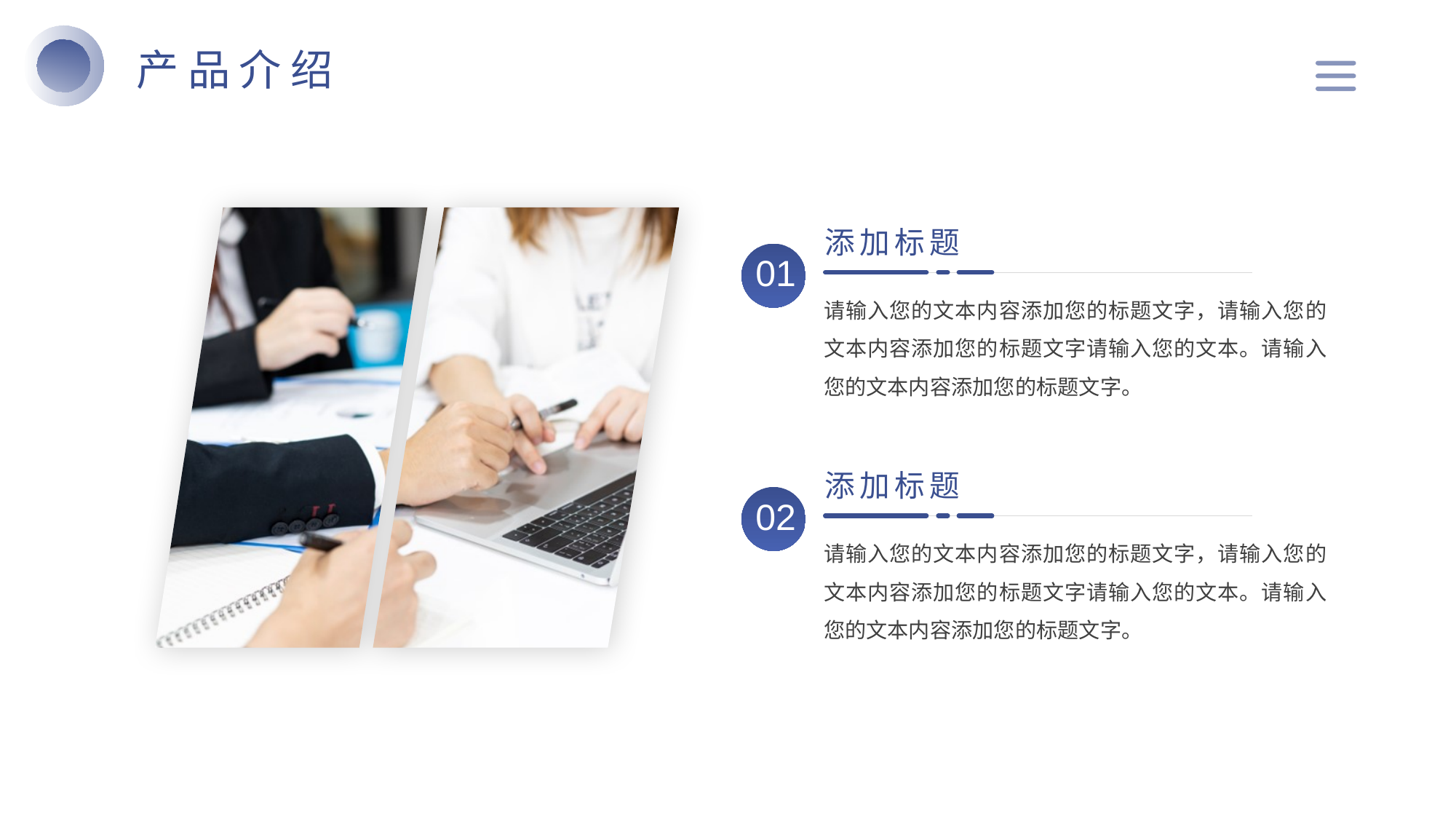

产品介绍

添加标题

01
请输入您的文本内容添加您的标题文字，请输入您的文本内容添加您的标题文字请输入您的文本。请输入您的文本内容添加您的标题文字。
添加标题

02
请输入您的文本内容添加您的标题文字，请输入您的文本内容添加您的标题文字请输入您的文本。请输入您的文本内容添加您的标题文字。